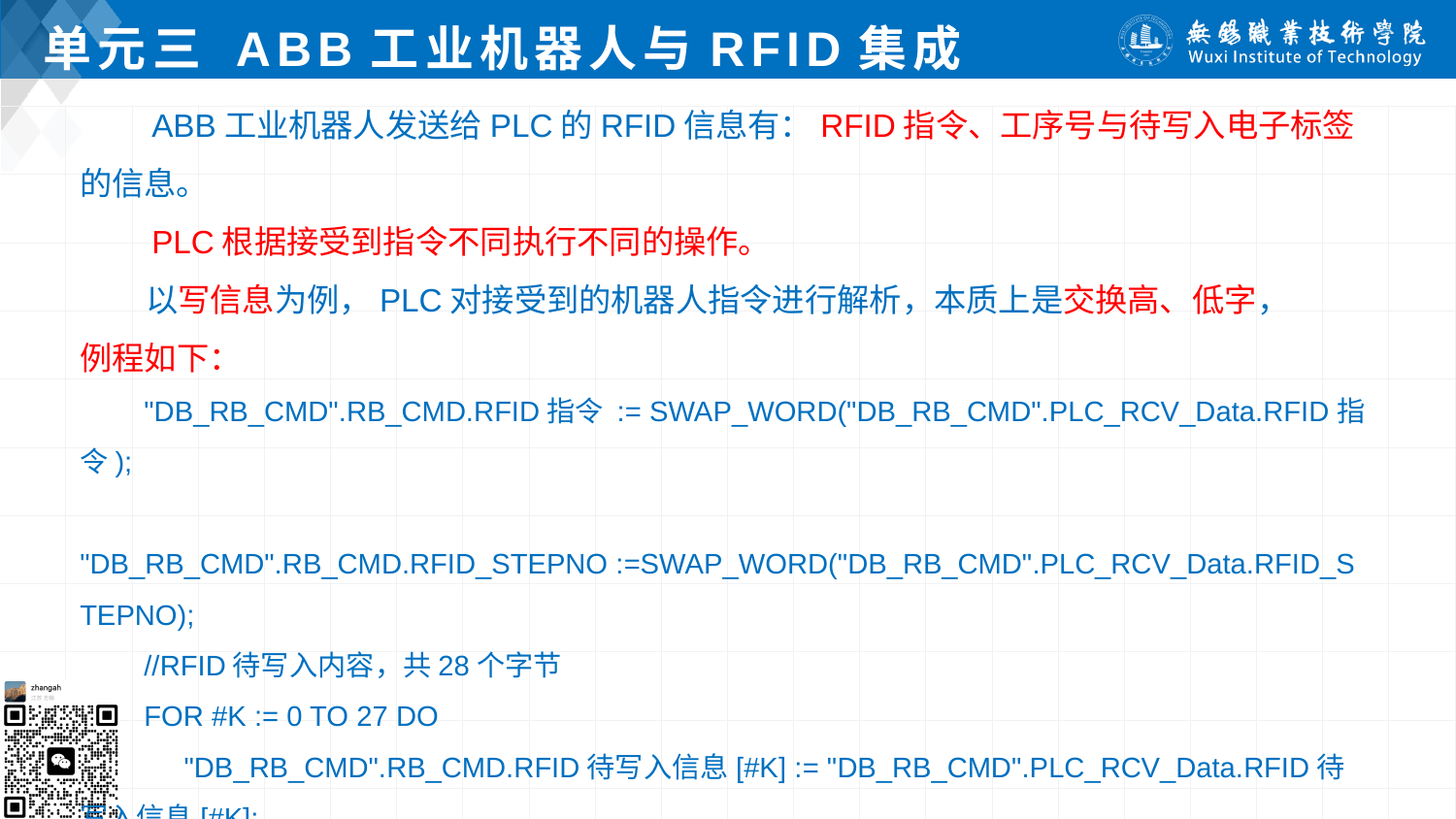

# 单元三 ABB工业机器人与RFID集成
        ABB工业机器人发送给PLC的RFID信息有：RFID指令、工序号与待写入电子标签的信息。
        PLC根据接受到指令不同执行不同的操作。
        以写信息为例，PLC对接受到的机器人指令进行解析，本质上是交换高、低字，
例程如下：
        "DB_RB_CMD".RB_CMD.RFID指令 := SWAP_WORD("DB_RB_CMD".PLC_RCV_Data.RFID指令);
        "DB_RB_CMD".RB_CMD.RFID_STEPNO :=SWAP_WORD("DB_RB_CMD".PLC_RCV_Data.RFID_STEPNO);
        //RFID待写入内容，共28个字节
        FOR #K := 0 TO 27 DO
             "DB_RB_CMD".RB_CMD.RFID待写入信息[#K] := "DB_RB_CMD".PLC_RCV_Data.RFID待写入信息[#K];
        END_FOR;
        然后PLC要判断当前工序号，决定写入信息。